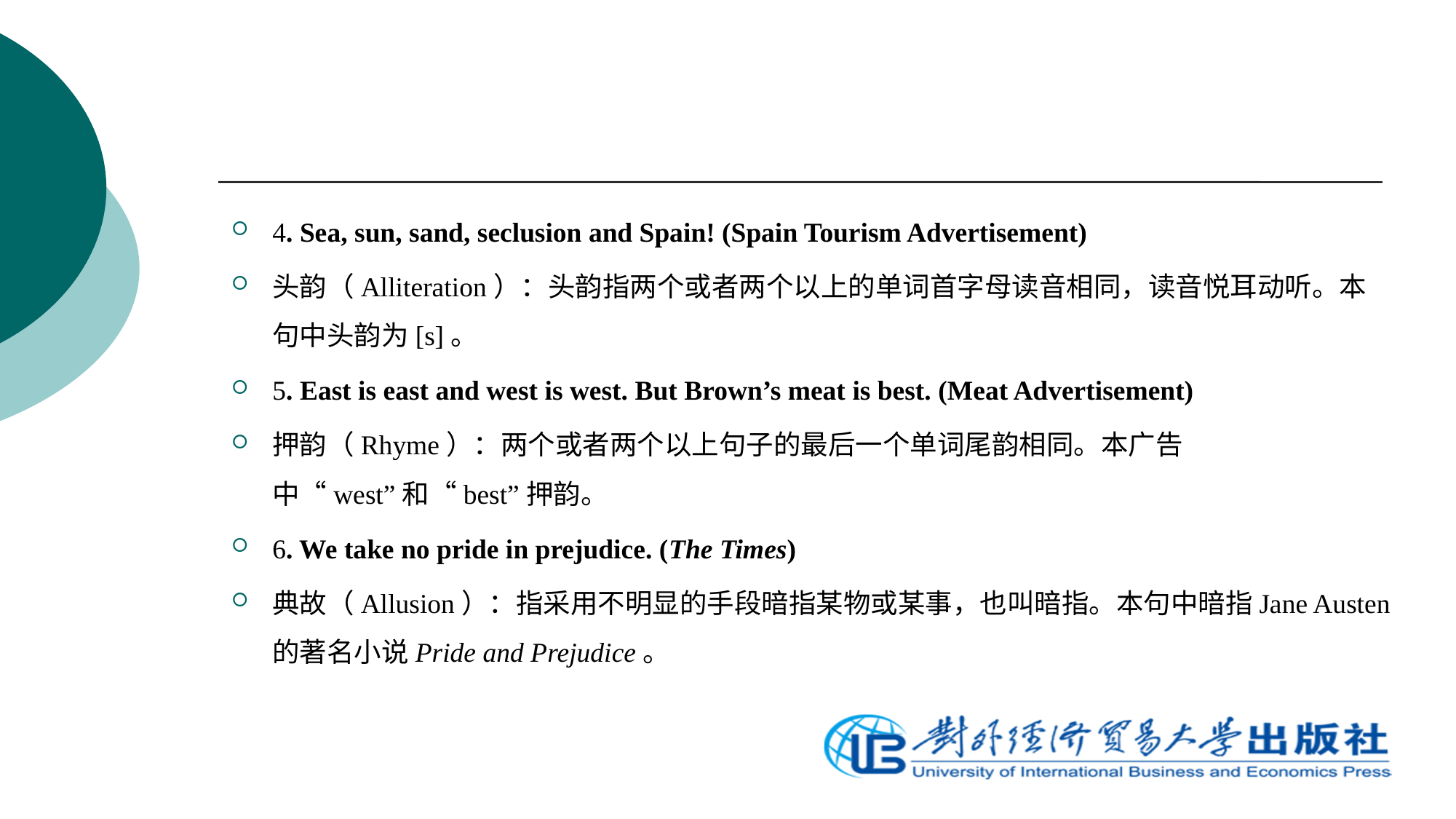

4. Sea, sun, sand, seclusion and Spain! (Spain Tourism Advertisement)
头韵（Alliteration）：头韵指两个或者两个以上的单词首字母读音相同，读音悦耳动听。本句中头韵为[s]。
5. East is east and west is west. But Brown’s meat is best. (Meat Advertisement)
押韵（Rhyme）：两个或者两个以上句子的最后一个单词尾韵相同。本广告中“west”和“best”押韵。
6. We take no pride in prejudice. (The Times)
典故（Allusion）：指采用不明显的手段暗指某物或某事，也叫暗指。本句中暗指Jane Austen的著名小说Pride and Prejudice。